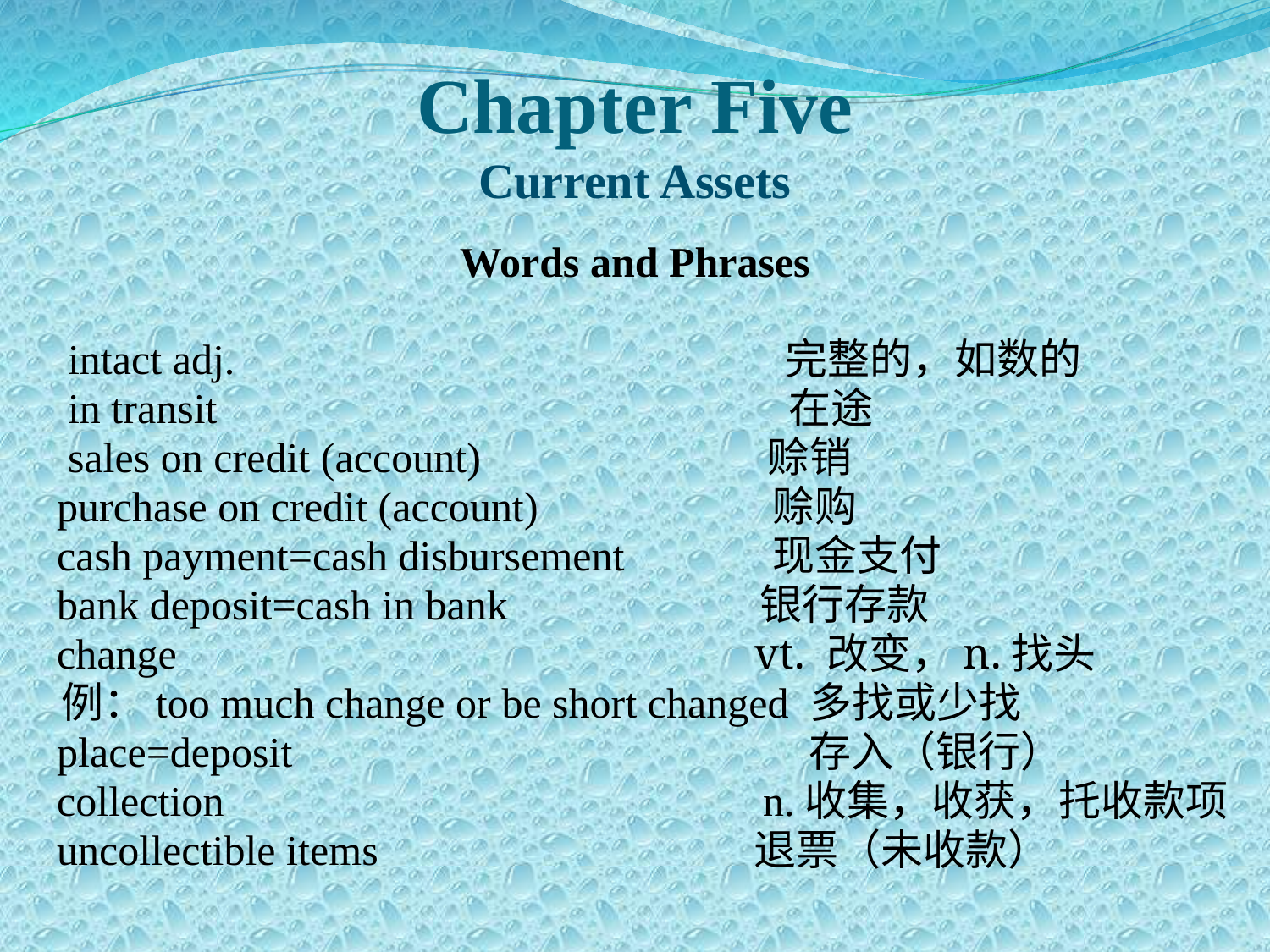

Chapter Five
Current Assets
Words and Phrases

     intact adj.                                                   完整的，如数的
     in transit                                                     在途
     sales on credit (account) 　　                   赊销
    purchase on credit (account) 　                  赊购
    cash payment=cash disbursement　          现金支付
    bank deposit=cash in bank　                     银行存款
    change 　                                                     vt. 改变，n.找头
    例：too much change or be short changed 多找或少找
    place=deposit                                              存入（银行）
    collection　                                                  n.收集，收获，托收款项
    uncollectible items　                                  退票（未收款）